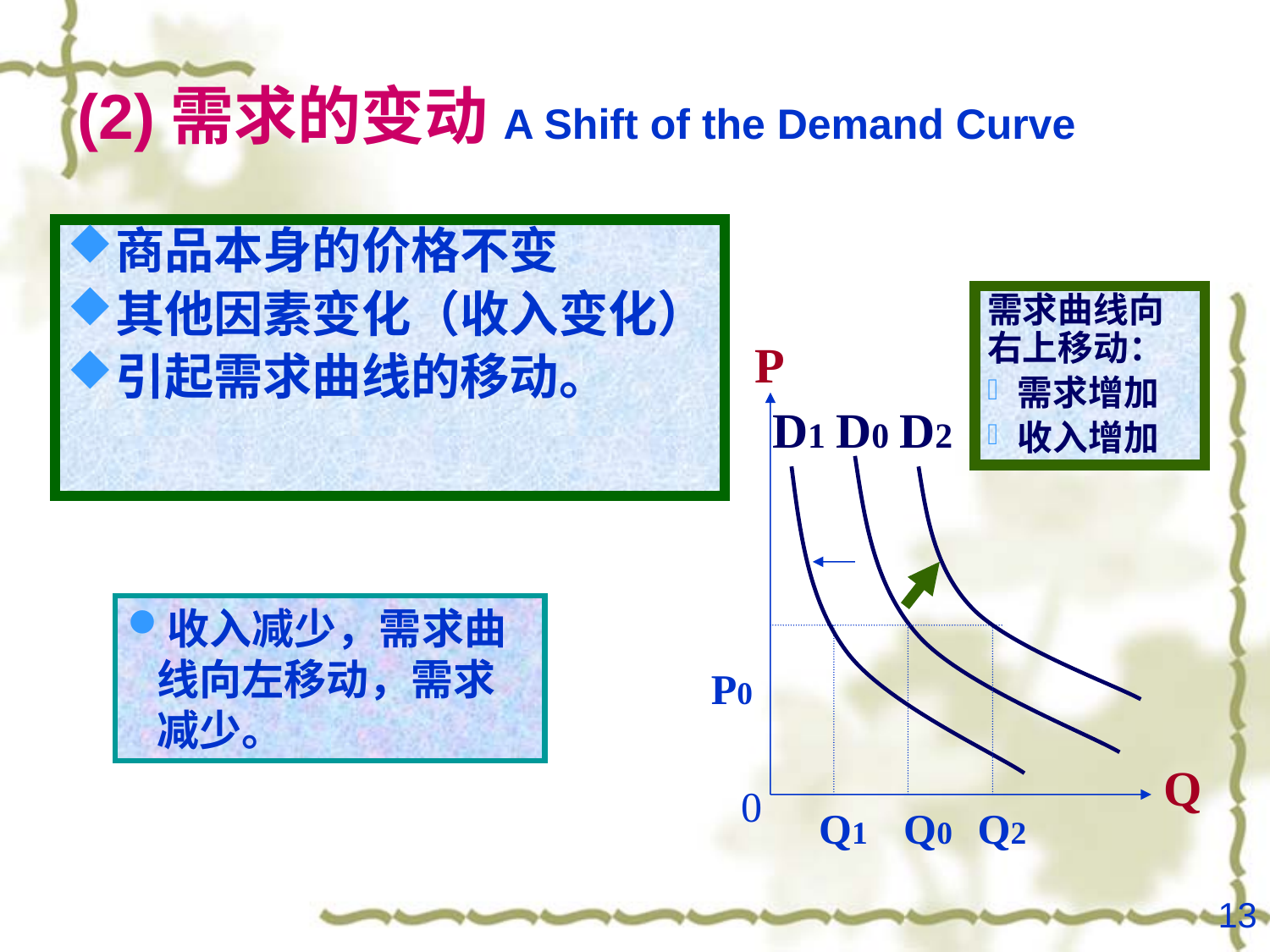

# (2)需求的变动A Shift of the Demand Curve
商品本身的价格不变
其他因素变化（收入变化）
引起需求曲线的移动。

  P
需求曲线向右上移动：
需求增加
收入增加
D1

D0
D2

收入减少，需求曲线向左移动，需求减少。

P0

Q
0

Q1
Q0
Q2
13